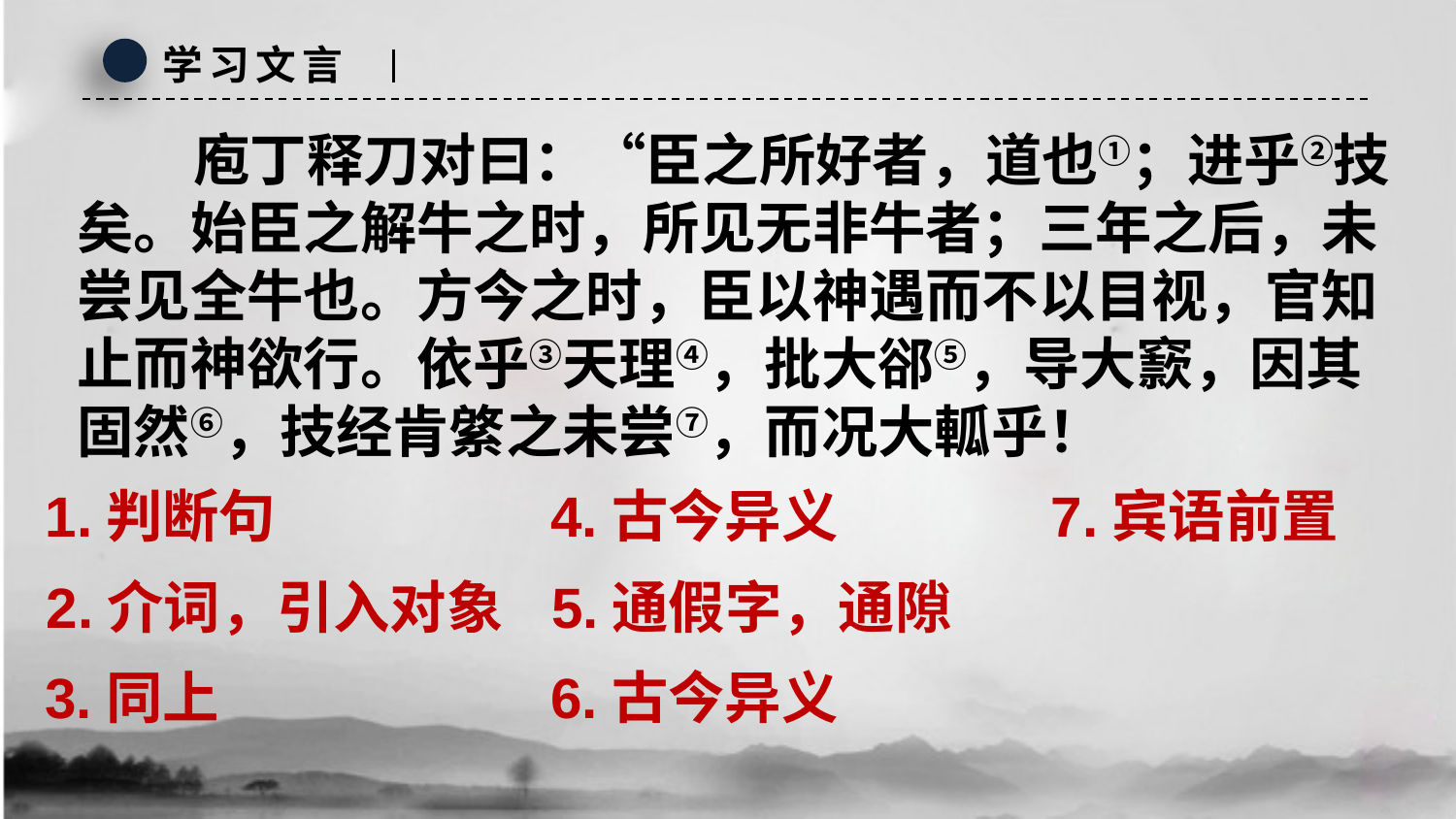

学习文言

        庖丁释刀对曰：“臣之所好者，道也①；进乎②技矣。始臣之解牛之时，所见无非牛者；三年之后，未尝见全牛也。方今之时，臣以神遇而不以目视，官知止而神欲行。依乎③天理④，批大郤⑤，导大窾，因其固然⑥，技经肯綮之未尝⑦，而况大軱乎！
1.判断句
4.古今异义
7.宾语前置
2.介词，引入对象
5.通假字，通隙
3.同上
6.古今异义